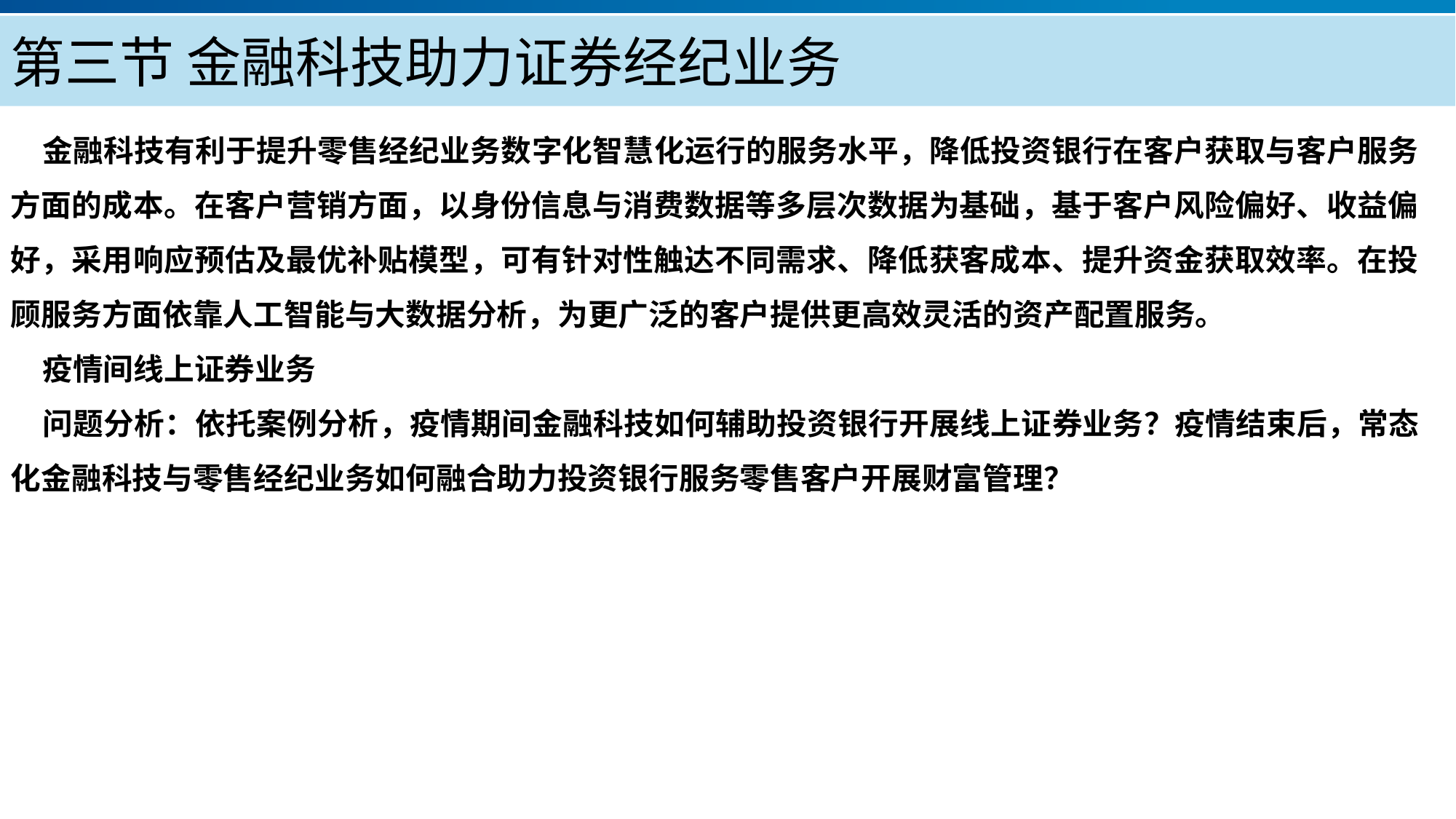

第三节 金融科技助力证券经纪业务
金融科技有利于提升零售经纪业务数字化智慧化运行的服务水平，降低投资银行在客户获取与客户服务方面的成本。在客户营销方面，以身份信息与消费数据等多层次数据为基础，基于客户风险偏好、收益偏好，采用响应预估及最优补贴模型，可有针对性触达不同需求、降低获客成本、提升资金获取效率。在投顾服务方面依靠人工智能与大数据分析，为更广泛的客户提供更高效灵活的资产配置服务。
疫情间线上证券业务
问题分析：依托案例分析，疫情期间金融科技如何辅助投资银行开展线上证券业务？疫情结束后，常态化金融科技与零售经纪业务如何融合助力投资银行服务零售客户开展财富管理？
产品服务
公司优势
公司简介
产品系列
品牌优势
企业愿景
主打产品
团队组织
核心竞争力
人才优势
联系方式
历程荣誉
售后支持
商业模式
期待合作